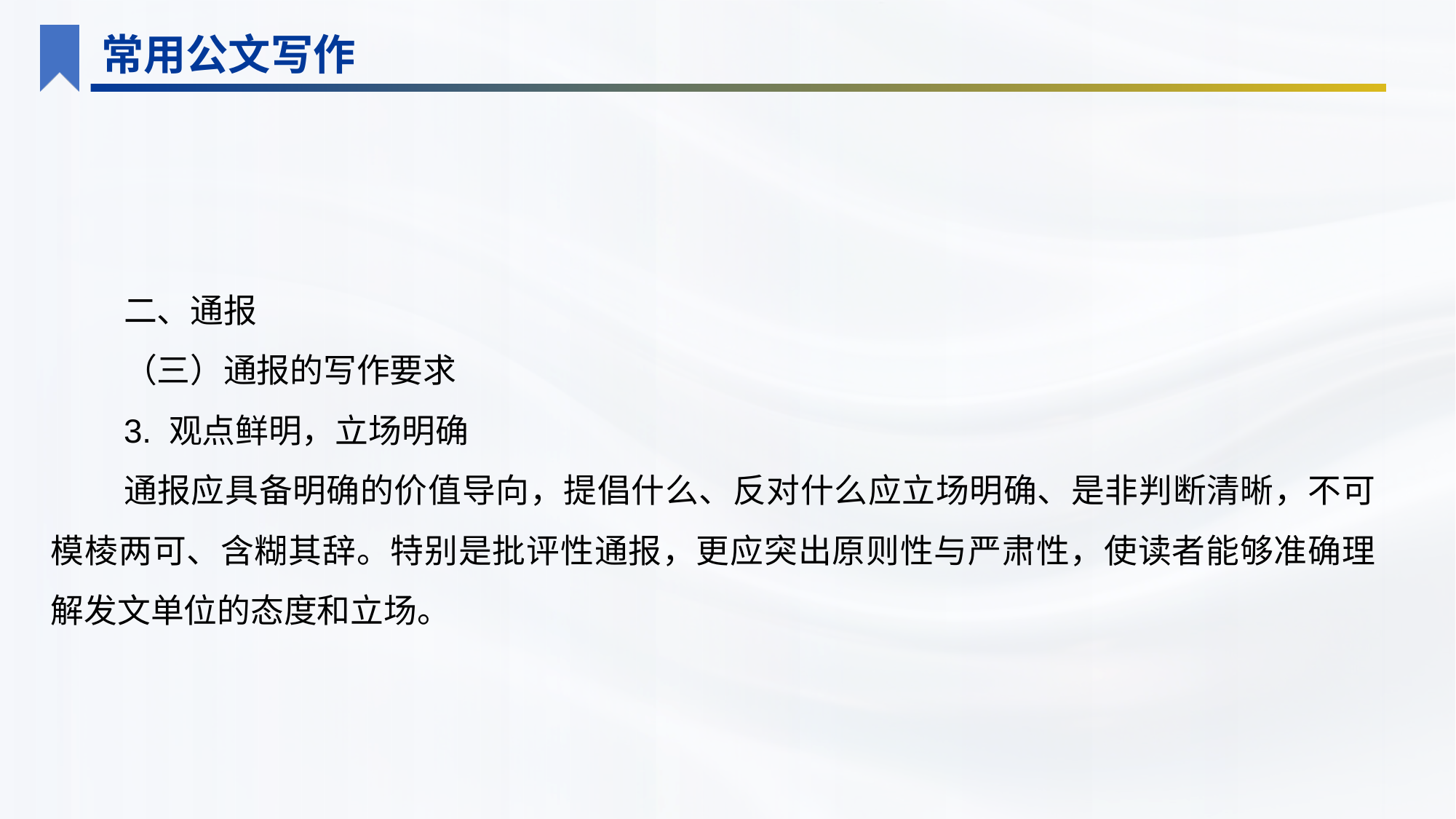

常用公文写作
二、通报
（三）通报的写作要求
3. 观点鲜明，立场明确
通报应具备明确的价值导向，提倡什么、反对什么应立场明确、是非判断清晰，不可模棱两可、含糊其辞。特别是批评性通报，更应突出原则性与严肃性，使读者能够准确理解发文单位的态度和立场。